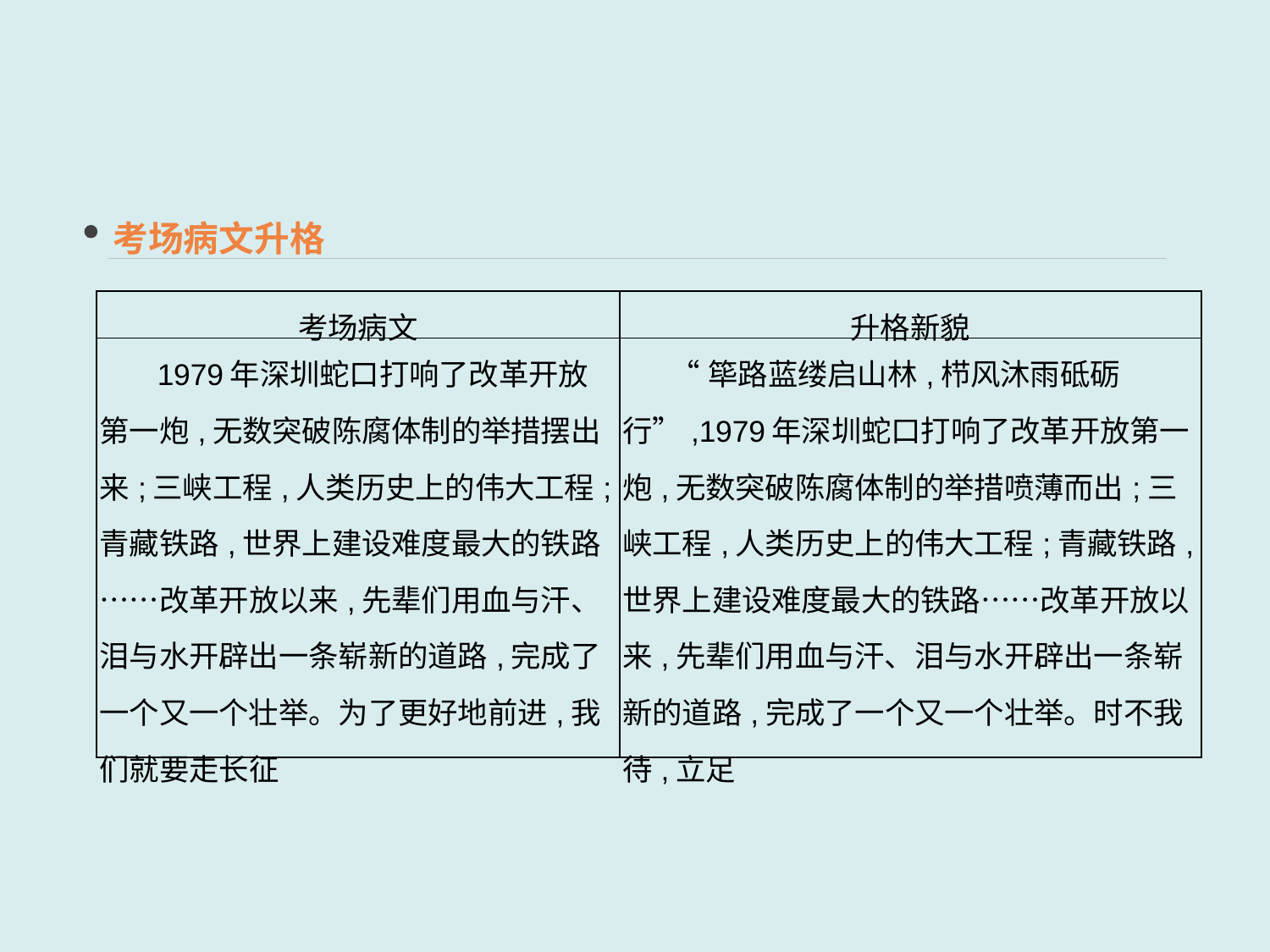

考场病文升格

| 考场病文 | 升格新貌 |
| --- | --- |
| 1979年深圳蛇口打响了改革开放第一炮,无数突破陈腐体制的举措摆出来;三峡工程,人类历史上的伟大工程;青藏铁路,世界上建设难度最大的铁路……改革开放以来,先辈们用血与汗、泪与水开辟出一条崭新的道路,完成了一个又一个壮举。为了更好地前进,我们就要走长征 | “筚路蓝缕启山林,栉风沐雨砥砺行”,1979年深圳蛇口打响了改革开放第一炮,无数突破陈腐体制的举措喷薄而出;三峡工程,人类历史上的伟大工程;青藏铁路,世界上建设难度最大的铁路……改革开放以来,先辈们用血与汗、泪与水开辟出一条崭新的道路,完成了一个又一个壮举。时不我待,立足 |